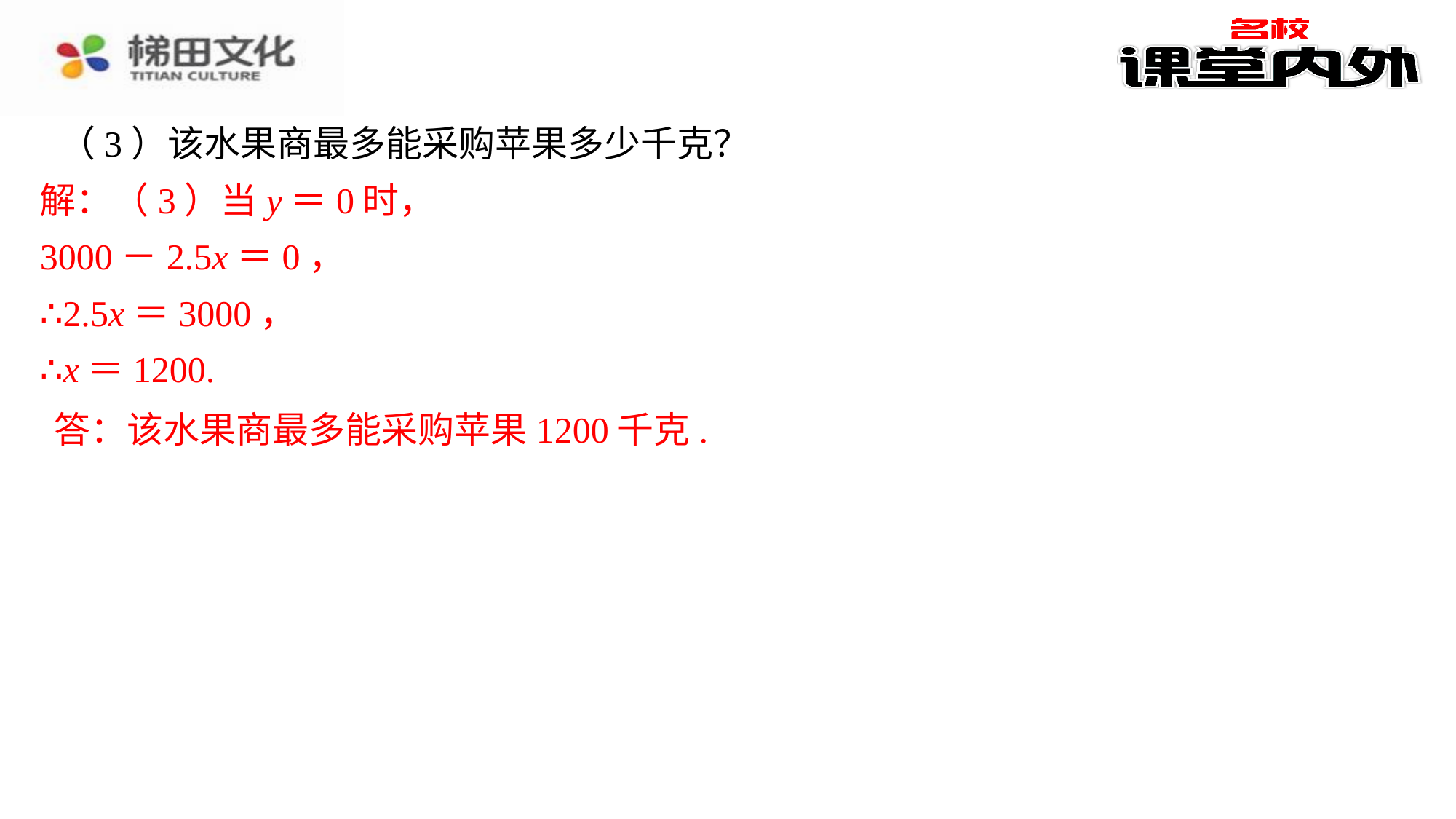

（3）该水果商最多能采购苹果多少千克？
解：（3）当y＝0时，
3000－2.5x＝0，
∴2.5x＝3000，
∴x＝1200.
答：该水果商最多能采购苹果1200千克.